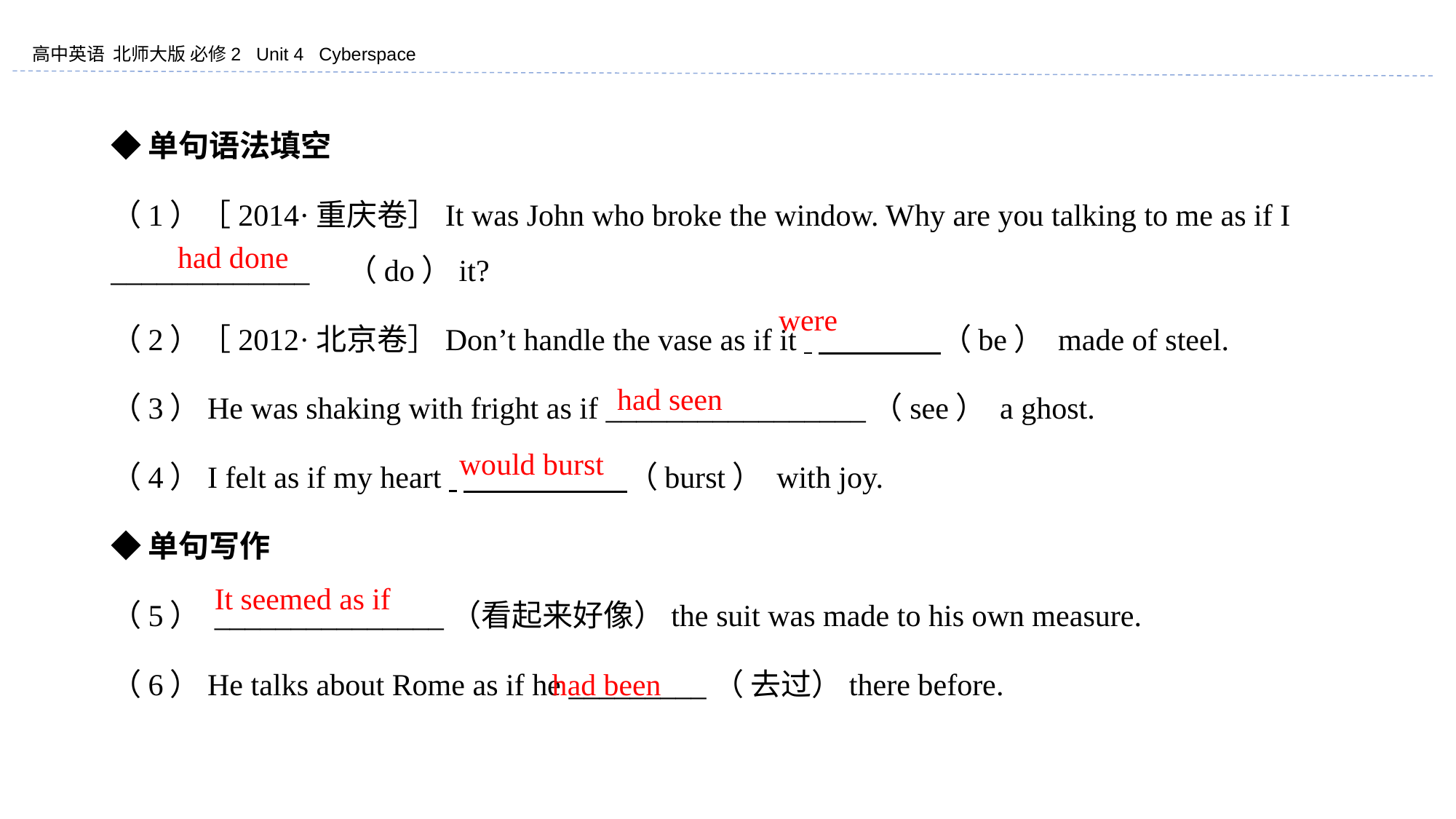

◆单句语法填空
（1）［2014·重庆卷］It was John who broke the window. Why are you talking to me as if I  _____________    （do）it?
（2）［2012·北京卷］Don’t handle the vase as if it  　　　　（be） made of steel.
（3）He was shaking with fright as if _________________（see） a ghost.
（4）I felt as if my heart  　　　　      （burst） with joy.
◆单句写作
（5） _______________（看起来好像）the suit was made to his own measure.
（6）He talks about Rome as if he _________（ 去过）there before.

had done
were
had seen
　　　would burst
It seemed as if
had been